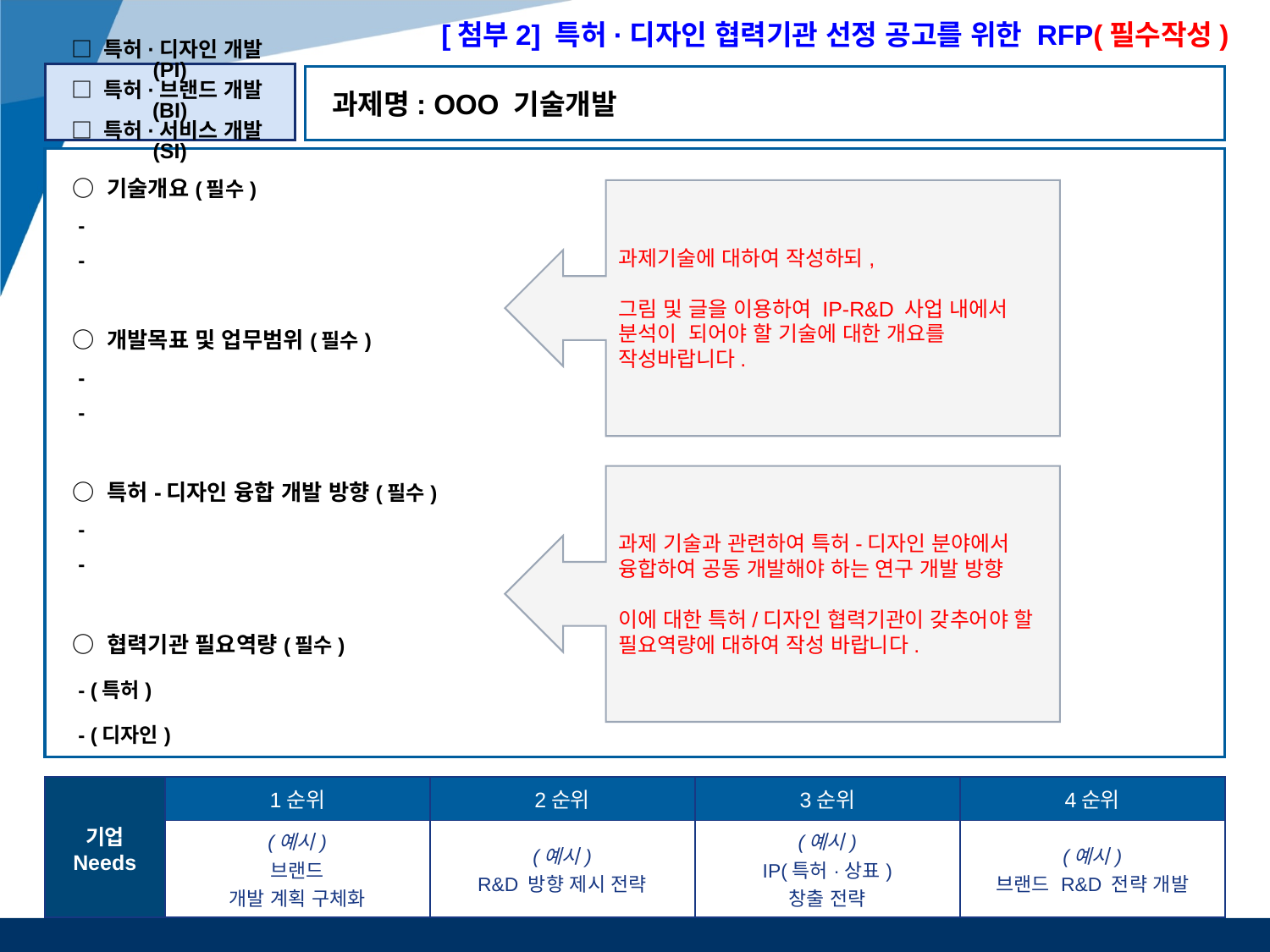

[첨부2] 특허·디자인 협력기관 선정 공고를 위한 RFP(필수작성)
□ 특허·디자인 개발(PI)
□ 특허·브랜드 개발(BI)
□ 특허·서비스 개발(SI)
과제명: OOO 기술개발
○ 기술개요(필수)
 -
 -

○ 개발목표 및 업무범위(필수)
 -
 -

○ 특허-디자인 융합 개발 방향(필수)
 -
 -

○ 협력기관 필요역량(필수)
 - (특허)
 - (디자인)

과제기술에 대하여 작성하되,

그림 및 글을 이용하여 IP-R&D 사업 내에서 분석이  되어야 할 기술에 대한 개요를 작성바랍니다.
과제 기술과 관련하여 특허-디자인 분야에서 융합하여 공동 개발해야 하는 연구 개발 방향

이에 대한 특허/디자인 협력기관이 갖추어야 할 필요역량에 대하여 작성 바랍니다.
| 기업 Needs | 1순위 | 2순위 | 3순위 | 4순위 |
| --- | --- | --- | --- | --- |
|  | (예시) 브랜드 개발 계획 구체화 | (예시) R&D 방향 제시 전략 | (예시) IP(특허·상표) 창출 전략 | (예시) 브랜드 R&D 전략 개발 |